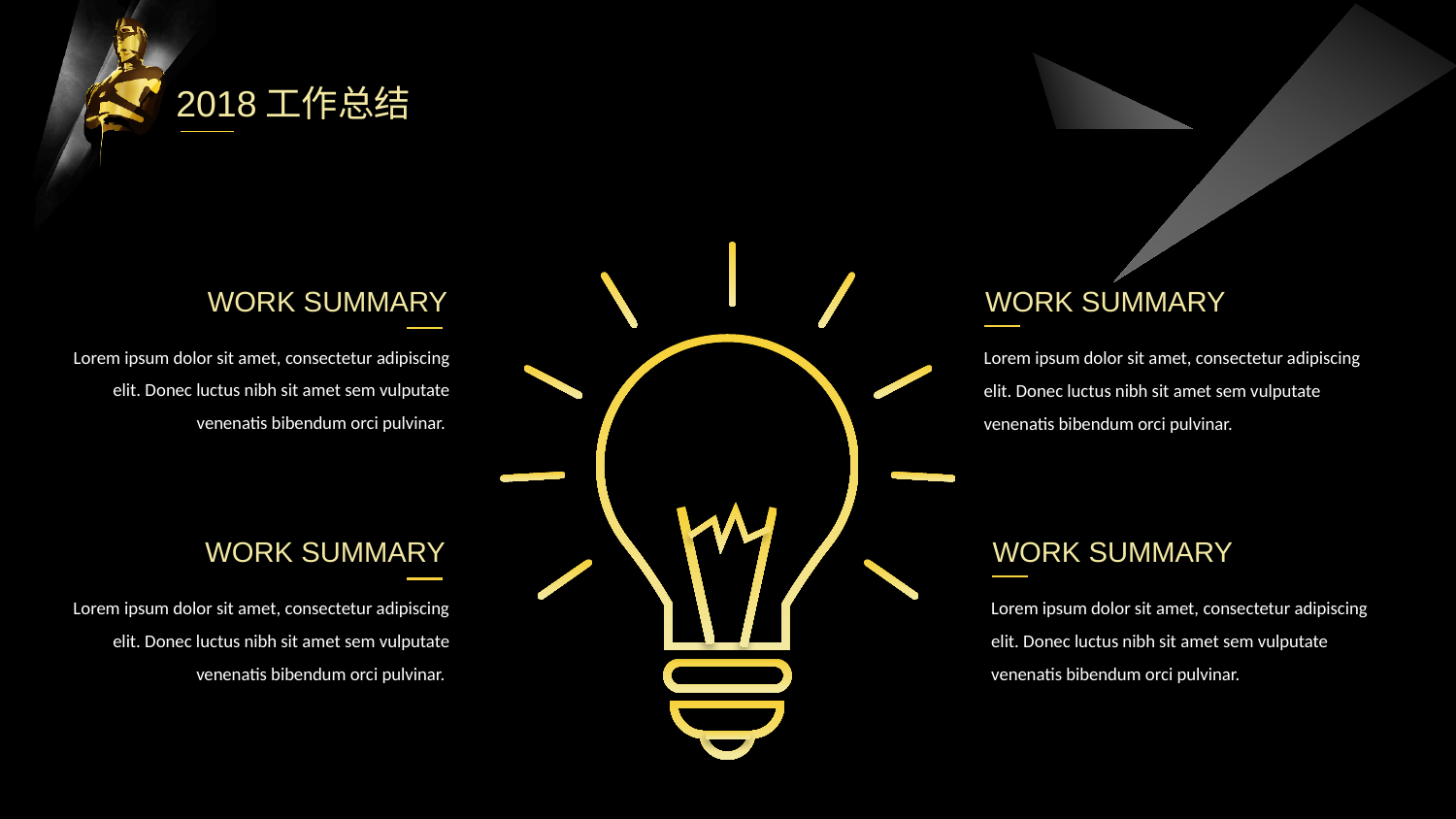

2018工作总结

WORK SUMMARY
WORK SUMMARY
Lorem ipsum dolor sit amet, consectetur adipiscing elit. Donec luctus nibh sit amet sem vulputate venenatis bibendum orci pulvinar.
Lorem ipsum dolor sit amet, consectetur adipiscing elit. Donec luctus nibh sit amet sem vulputate venenatis bibendum orci pulvinar.
WORK SUMMARY
WORK SUMMARY
Lorem ipsum dolor sit amet, consectetur adipiscing elit. Donec luctus nibh sit amet sem vulputate venenatis bibendum orci pulvinar.
Lorem ipsum dolor sit amet, consectetur adipiscing elit. Donec luctus nibh sit amet sem vulputate venenatis bibendum orci pulvinar.